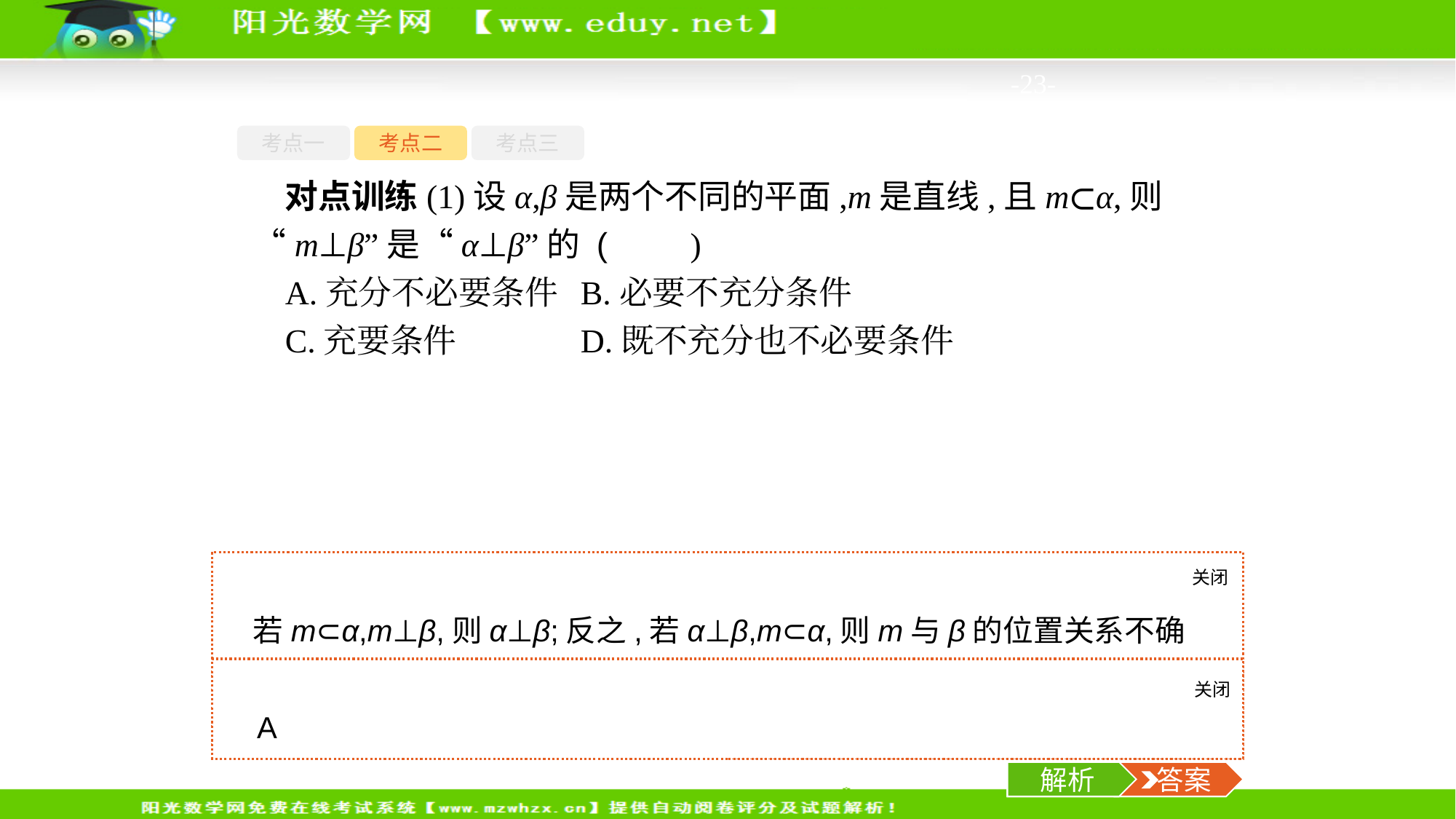

-23-
考点一
考点二
考点三
对点训练(1)设α,β是两个不同的平面,m是直线,且m⊂α,则“m⊥β”是“α⊥β”的 (　　)
A.充分不必要条件	B.必要不充分条件
C.充要条件		D.既不充分也不必要条件

关闭
解析

若m⊂α,m⊥β,则α⊥β;反之,若α⊥β,m⊂α,则m与β的位置关系不确定,所以“m⊥β”是“α⊥β”的充分不必要条件,故选A.

关闭
解析
  答案

A
解析
  答案